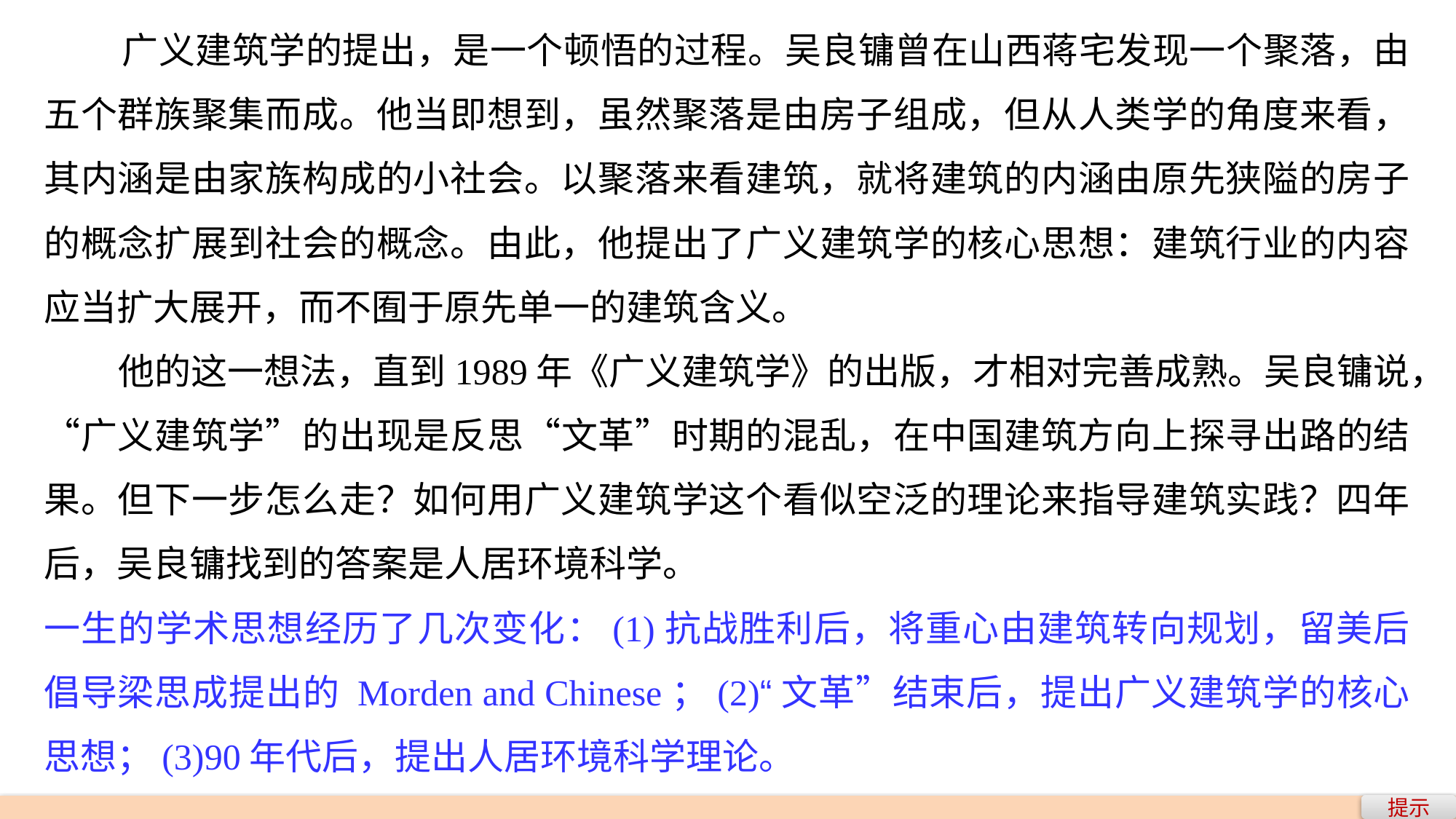

广义建筑学的提出，是一个顿悟的过程。吴良镛曾在山西蒋宅发现一个聚落，由五个群族聚集而成。他当即想到，虽然聚落是由房子组成，但从人类学的角度来看，其内涵是由家族构成的小社会。以聚落来看建筑，就将建筑的内涵由原先狭隘的房子的概念扩展到社会的概念。由此，他提出了广义建筑学的核心思想：建筑行业的内容应当扩大展开，而不囿于原先单一的建筑含义。
        他的这一想法，直到1989年《广义建筑学》的出版，才相对完善成熟。吴良镛说，“广义建筑学”的出现是反思“文革”时期的混乱，在中国建筑方向上探寻出路的结果。但下一步怎么走？如何用广义建筑学这个看似空泛的理论来指导建筑实践？四年后，吴良镛找到的答案是人居环境科学。
一生的学术思想经历了几次变化：(1)抗战胜利后，将重心由建筑转向规划，留美后倡导梁思成提出的 Morden and Chinese；(2)“文革”结束后，提出广义建筑学的核心思想；(3)90年代后，提出人居环境科学理论。
提示